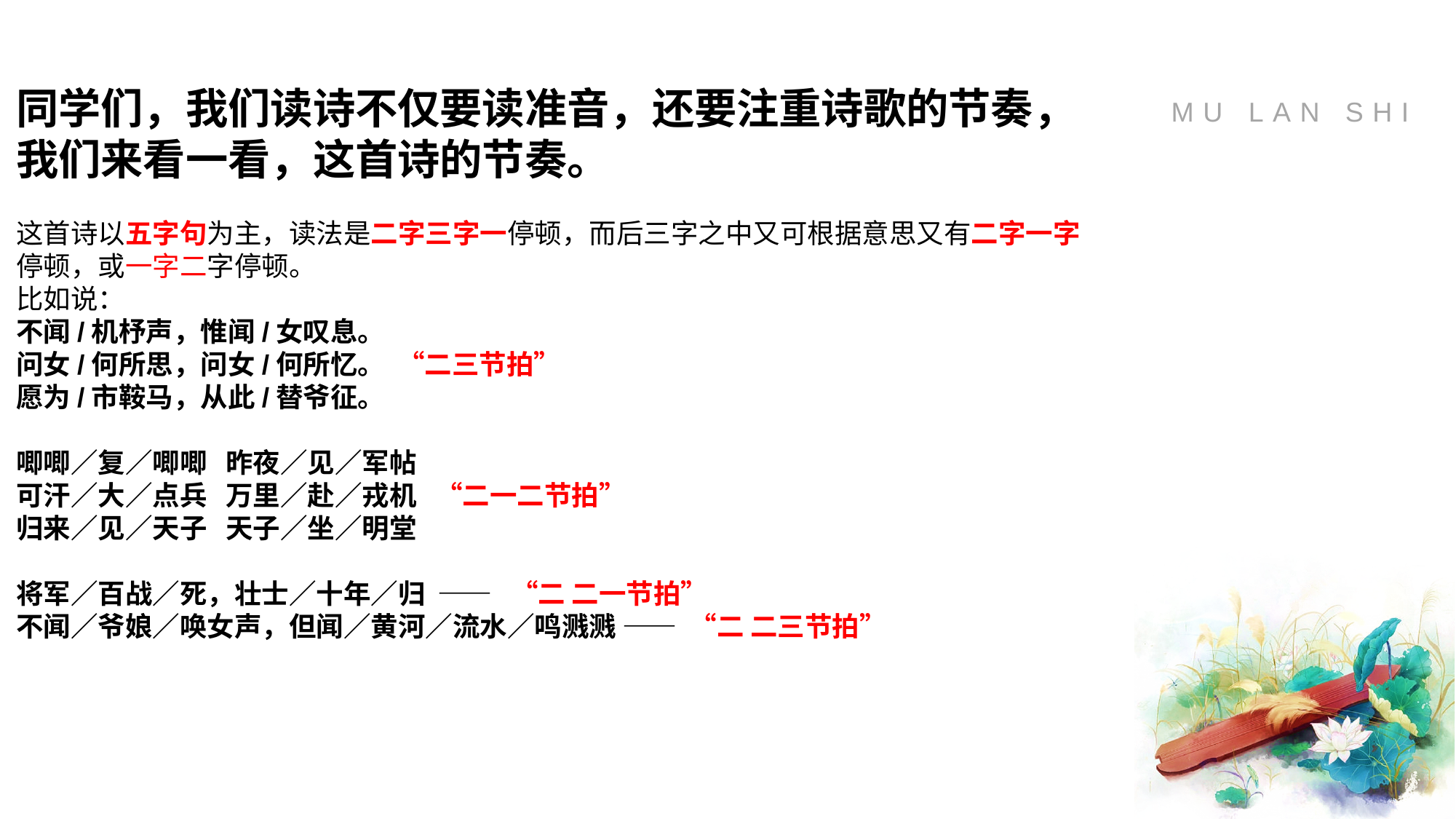

同学们，我们读诗不仅要读准音，还要注重诗歌的节奏，我们来看一看，这首诗的节奏。

这首诗以五字句为主，读法是二字三字一停顿，而后三字之中又可根据意思又有二字一字停顿，或一字二字停顿。
比如说：
不闻/机杼声，惟闻/女叹息。
问女/何所思，问女/何所忆。  “二三节拍”
愿为/市鞍马，从此/替爷征。

唧唧／复／唧唧   昨夜／见／军帖
可汗／大／点兵   万里／赴／戎机   “二一二节拍”
归来／见／天子   天子／坐／明堂

将军／百战／死，壮士／十年／归  ——   “二 二一节拍”
不闻／爷娘／唤女声，但闻／黄河／流水／鸣溅溅 ——  “二 二三节拍”